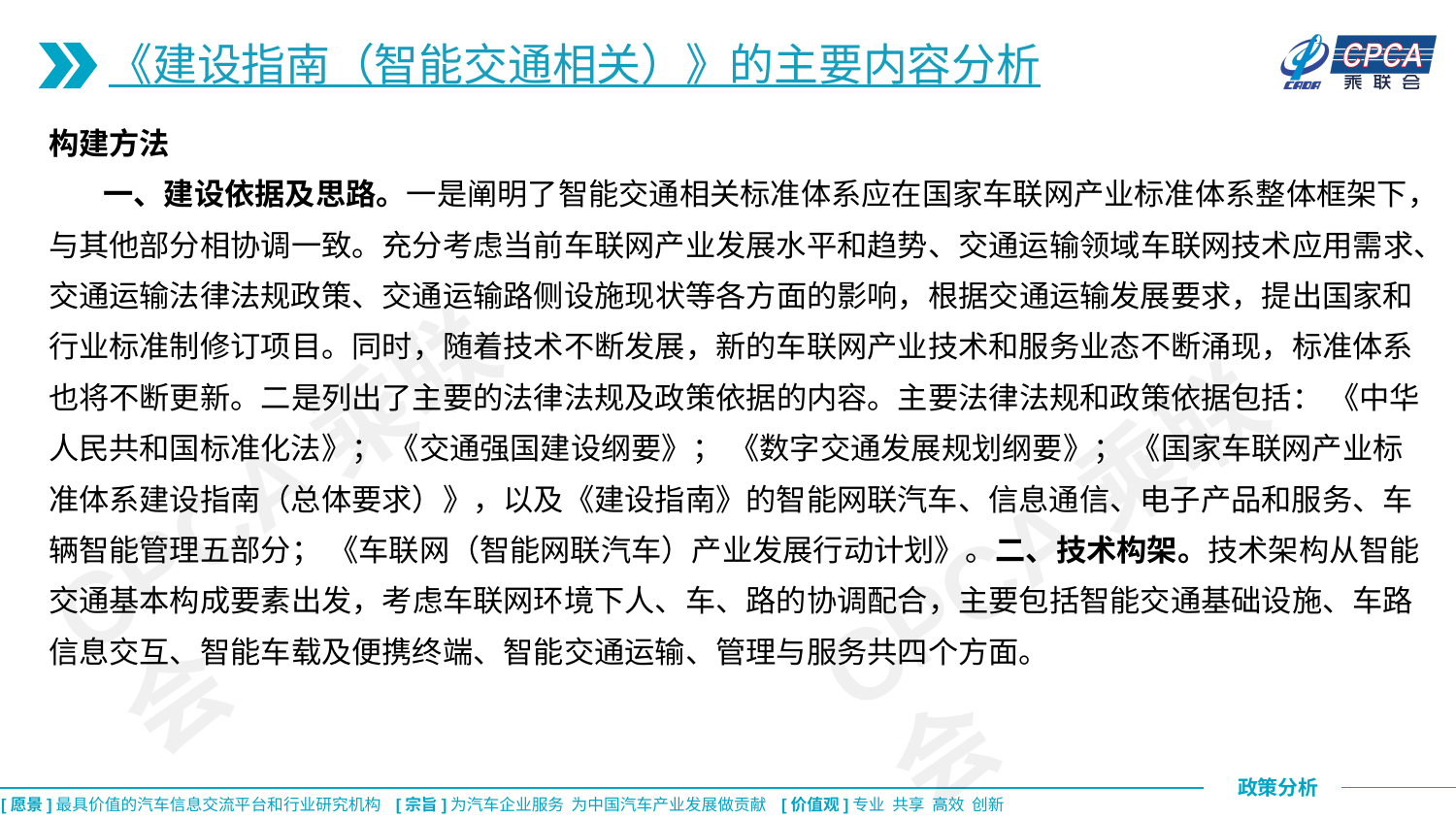

《建设指南（智能交通相关）》的主要内容分析
构建方法
       一、建设依据及思路。一是阐明了智能交通相关标准体系应在国家车联网产业标准体系整体框架下，与其他部分相协调一致。充分考虑当前车联网产业发展水平和趋势、交通运输领域车联网技术应用需求、交通运输法律法规政策、交通运输路侧设施现状等各方面的影响，根据交通运输发展要求，提出国家和行业标准制修订项目。同时，随着技术不断发展，新的车联网产业技术和服务业态不断涌现，标准体系也将不断更新。二是列出了主要的法律法规及政策依据的内容。主要法律法规和政策依据包括： 《中华人民共和国标准化法》； 《交通强国建设纲要》； 《数字交通发展规划纲要》； 《国家车联网产业标准体系建设指南（总体要求）》，以及《建设指南》的智能网联汽车、信息通信、电子产品和服务、车辆智能管理五部分； 《车联网（智能网联汽车）产业发展行动计划》。二、技术构架。技术架构从智能交通基本构成要素出发，考虑车联网环境下人、车、路的协调配合，主要包括智能交通基础设施、车路信息交互、智能车载及便携终端、智能交通运输、管理与服务共四个方面。
CPCA乘联会
CPCA乘联会